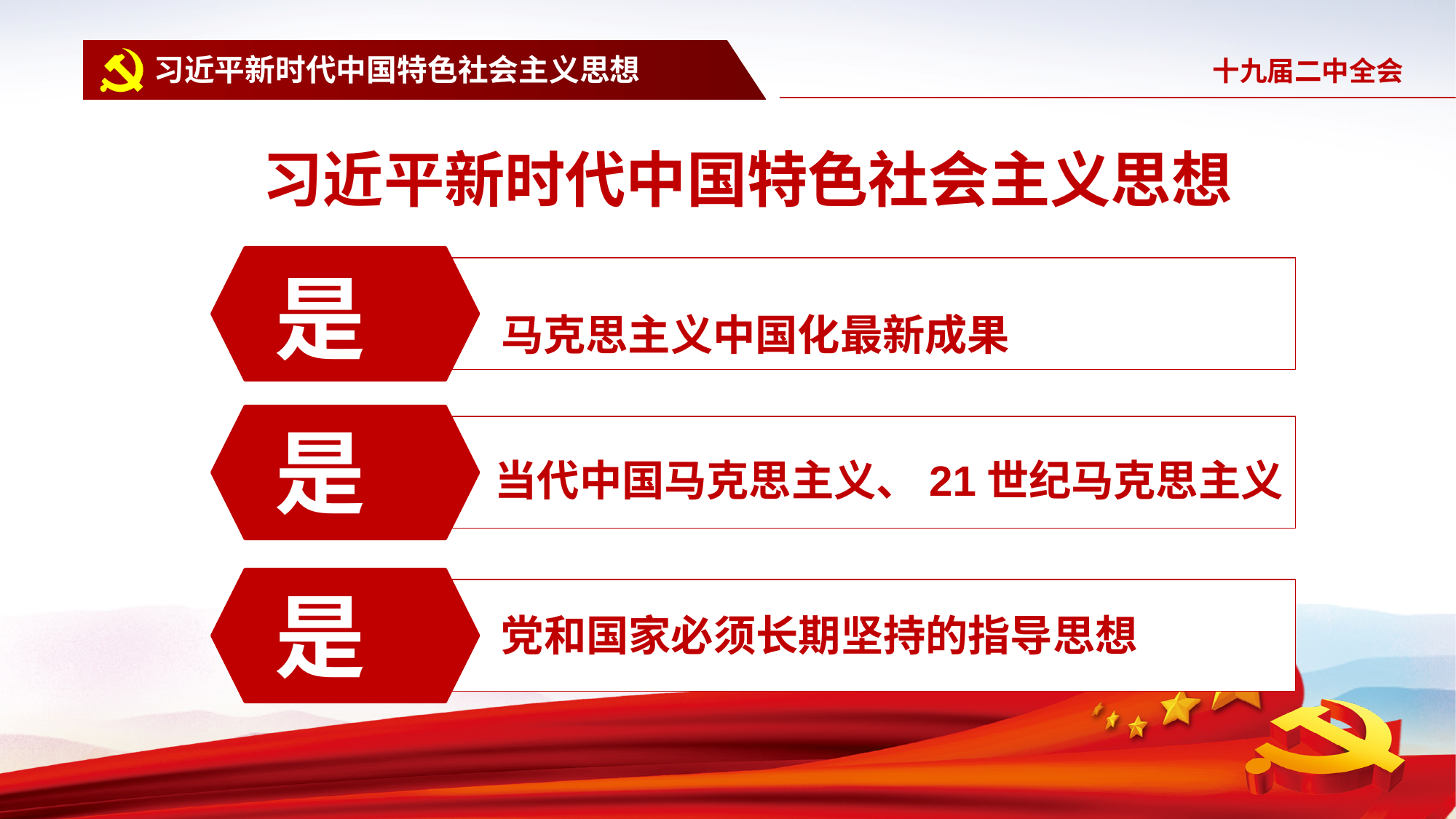

习近平新时代中国特色社会主义思想
习近平新时代中国特色社会主义思想

是

马克思主义中国化最新成果

是

当代中国马克思主义、21世纪马克思主义

是

党和国家必须长期坚持的指导思想